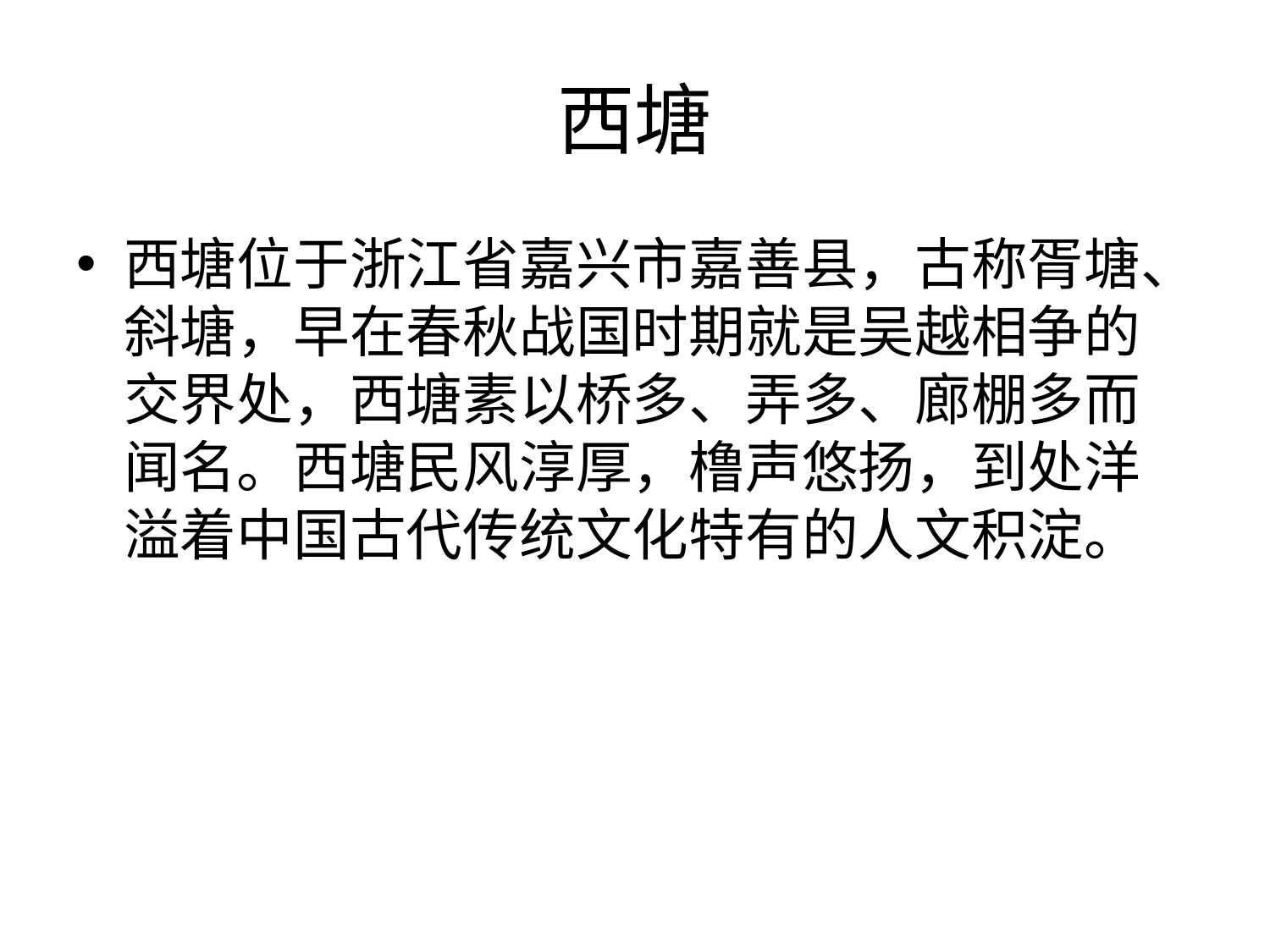

# 西塘
西塘位于浙江省嘉兴市嘉善县，古称胥塘、斜塘，早在春秋战国时期就是吴越相争的交界处，西塘素以桥多、弄多、廊棚多而闻名。西塘民风淳厚，橹声悠扬，到处洋溢着中国古代传统文化特有的人文积淀。